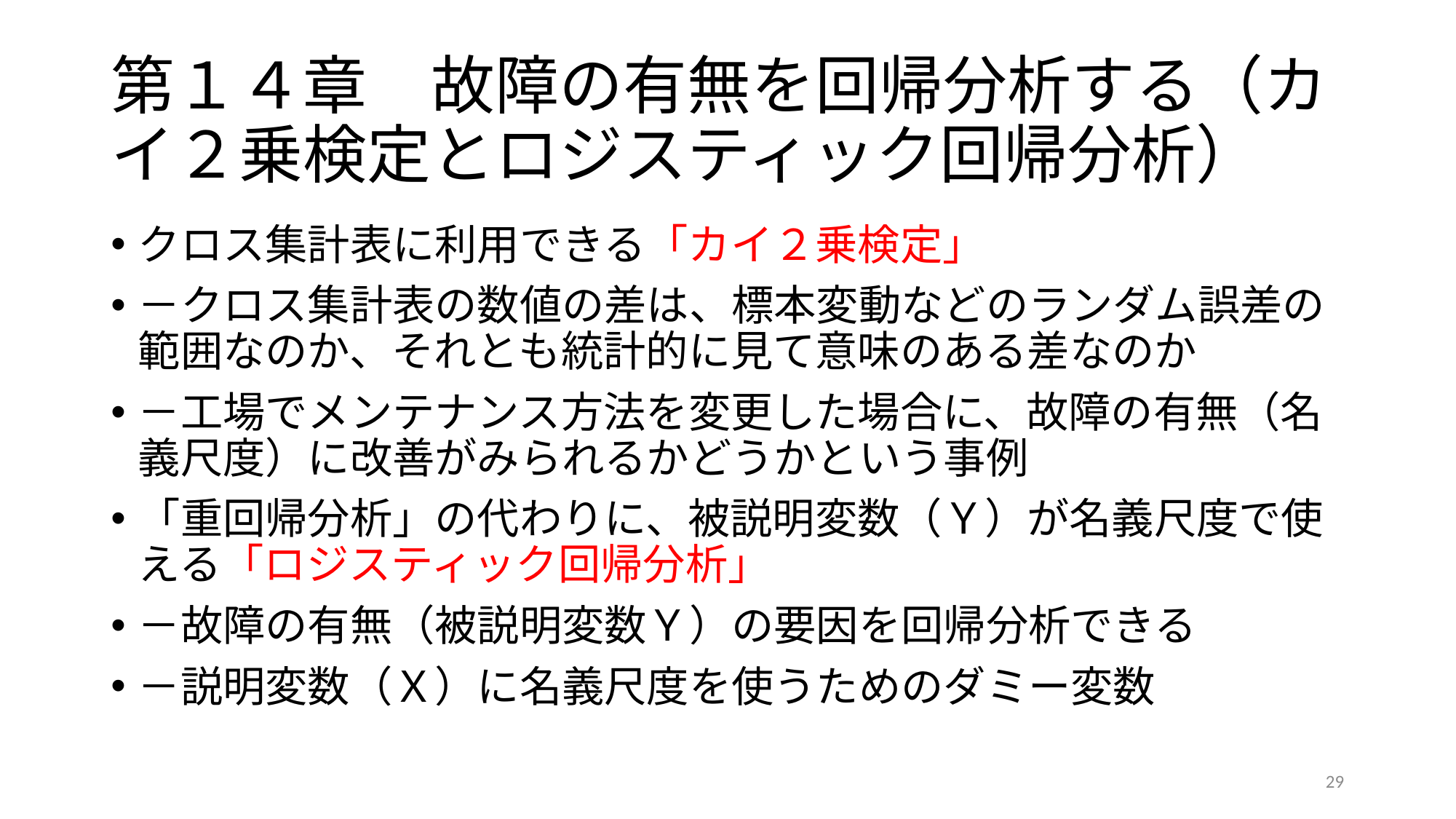

# 第１４章　故障の有無を回帰分析する（カイ２乗検定とロジスティック回帰分析）
クロス集計表に利用できる「カイ２乗検定」
－クロス集計表の数値の差は、標本変動などのランダム誤差の範囲なのか、それとも統計的に見て意味のある差なのか
－工場でメンテナンス方法を変更した場合に、故障の有無（名義尺度）に改善がみられるかどうかという事例
「重回帰分析」の代わりに、被説明変数（Ｙ）が名義尺度で使える「ロジスティック回帰分析」
－故障の有無（被説明変数Ｙ）の要因を回帰分析できる
－説明変数（Ｘ）に名義尺度を使うためのダミー変数

29